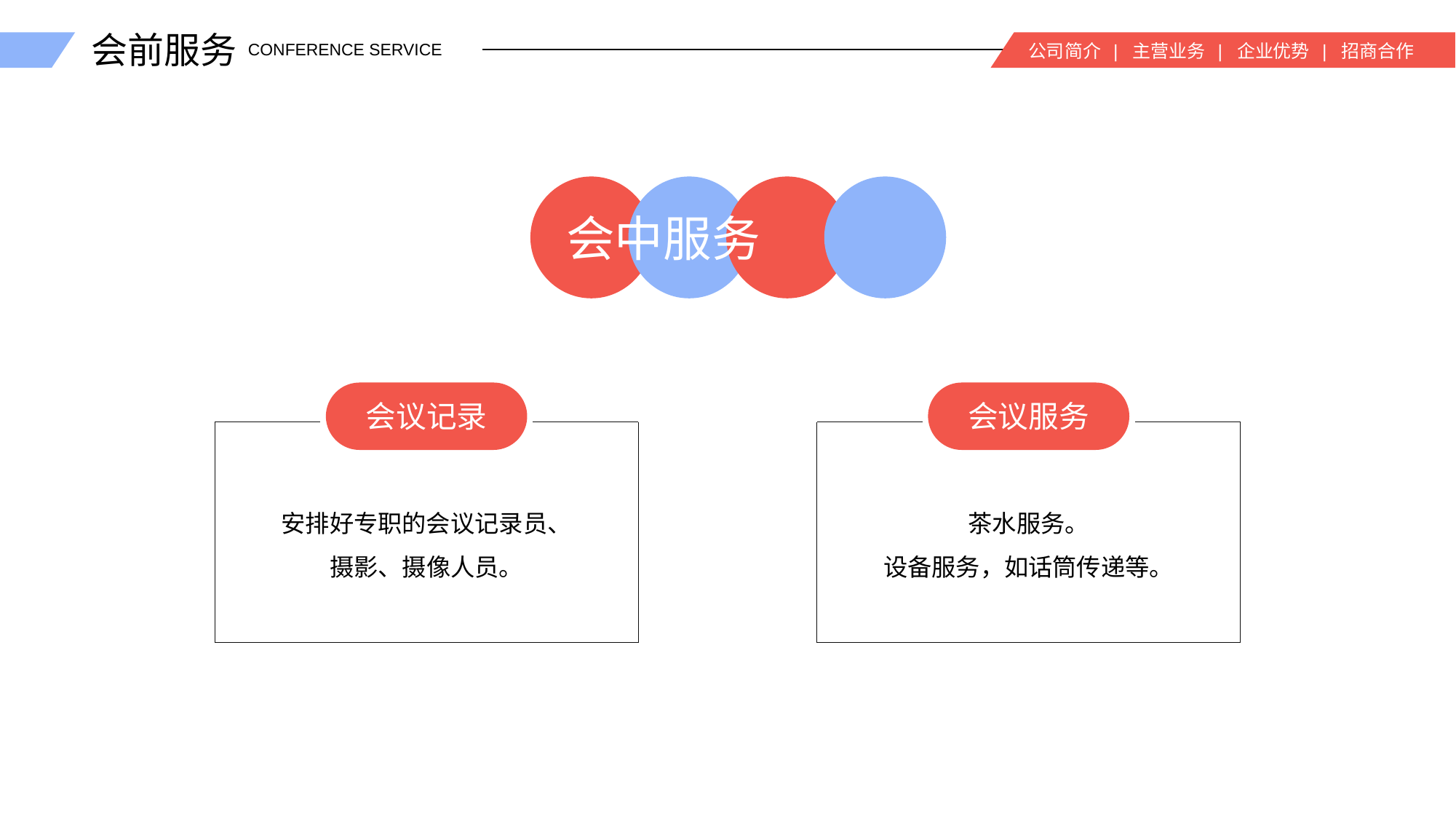

会前服务

公司简介  |  主营业务  |  企业优势  |  招商合作
CONFERENCE SERVICE

会中服务

会议记录

安排好专职的会议记录员、摄影、摄像人员。

会议服务

茶水服务。
设备服务，如话筒传递等。